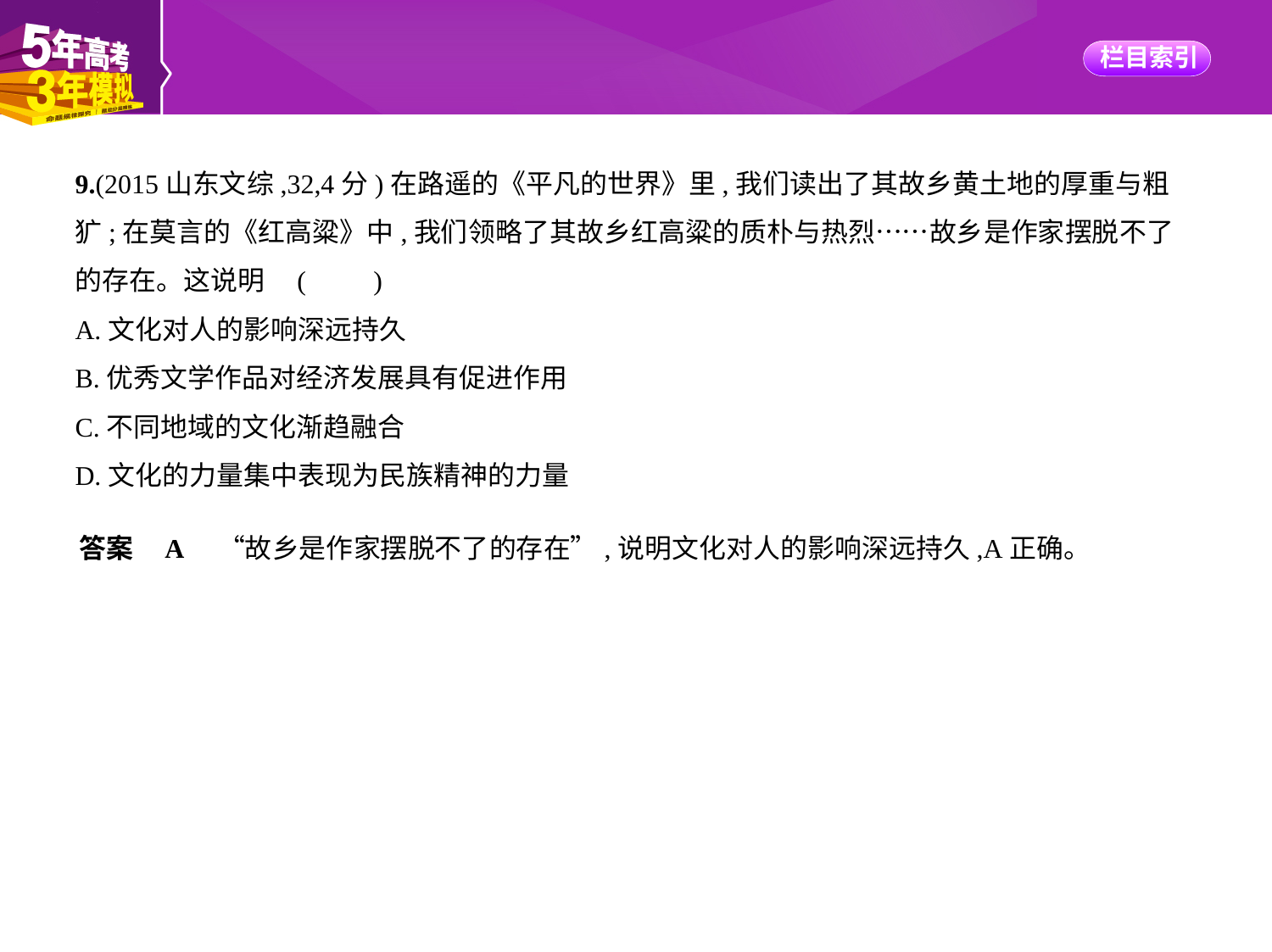

9.(2015山东文综,32,4分)在路遥的《平凡的世界》里,我们读出了其故乡黄土地的厚重与粗
犷;在莫言的《红高粱》中,我们领略了其故乡红高粱的质朴与热烈……故乡是作家摆脱不了
的存在。这说明 (　　)
A.文化对人的影响深远持久
B.优秀文学作品对经济发展具有促进作用
C.不同地域的文化渐趋融合
D.文化的力量集中表现为民族精神的力量
答案    A　“故乡是作家摆脱不了的存在”,说明文化对人的影响深远持久,A正确。